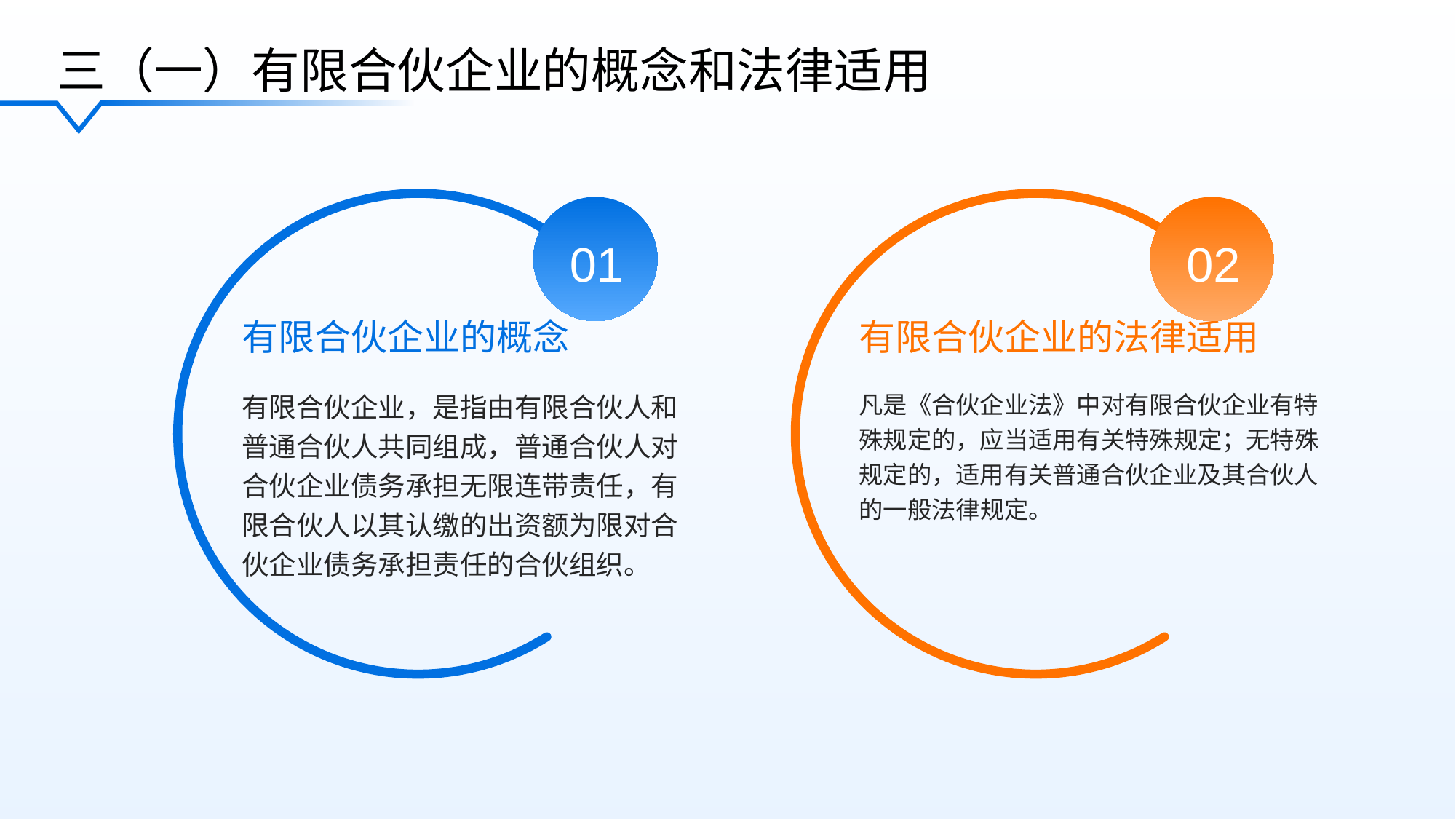

三（一）有限合伙企业的概念和法律适用

01
02

有限合伙企业的概念
有限合伙企业的法律适用
有限合伙企业，是指由有限合伙人和普通合伙人共同组成，普通合伙人对合伙企业债务承担无限连带责任，有限合伙人以其认缴的出资额为限对合伙企业债务承担责任的合伙组织。
凡是《合伙企业法》中对有限合伙企业有特殊规定的，应当适用有关特殊规定；无特殊规定的，适用有关普通合伙企业及其合伙人的一般法律规定。